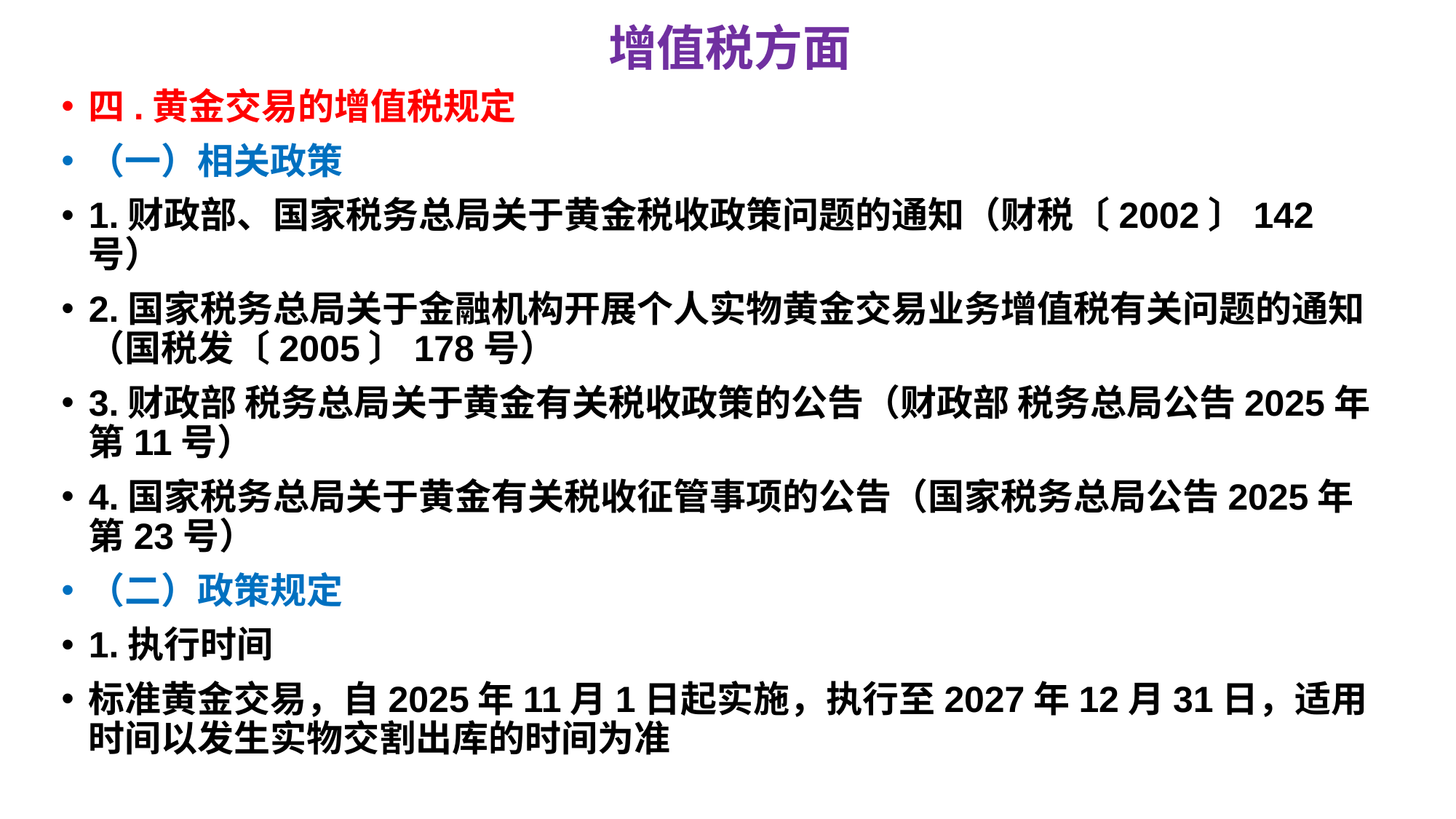

# 增值税方面
四.黄金交易的增值税规定
（一）相关政策
1.财政部、国家税务总局关于黄金税收政策问题的通知（财税〔2002〕142号）
2.国家税务总局关于金融机构开展个人实物黄金交易业务增值税有关问题的通知（国税发〔2005〕178号）
3.财政部 税务总局关于黄金有关税收政策的公告（财政部 税务总局公告2025年第11号）
4.国家税务总局关于黄金有关税收征管事项的公告（国家税务总局公告2025年第23号）
（二）政策规定
1.执行时间
标准黄金交易，自2025年11月1日起实施，执行至2027年12月31日，适用时间以发生实物交割出库的时间为准